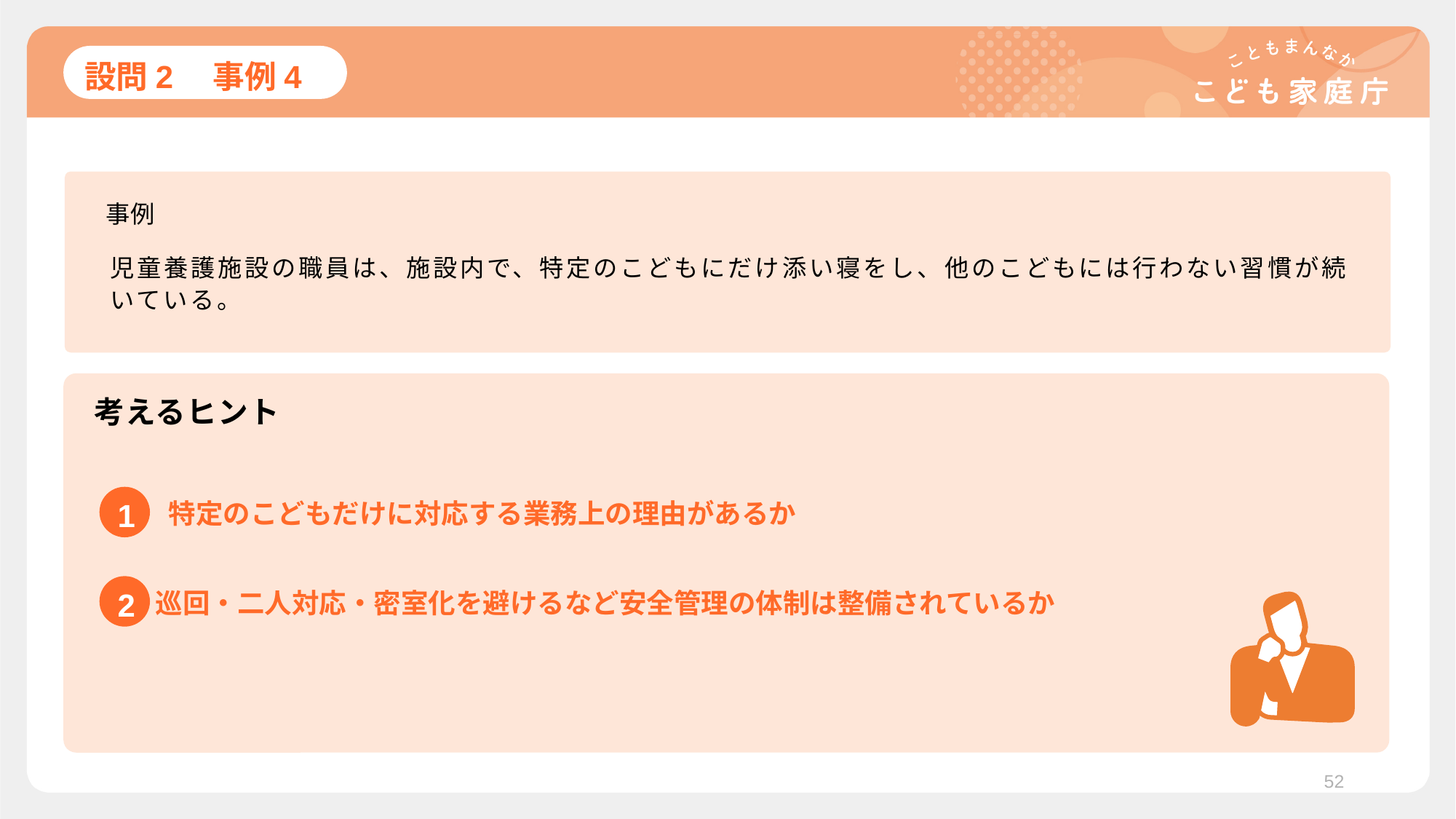

# 設問2　事例4

事例
児童養護施設の職員は、施設内で、特定のこどもにだけ添い寝をし、他のこどもには行わない習慣が続いている。

考えるヒント
1
特定のこどもだけに対応する業務上の理由があるか
2
巡回・二人対応・密室化を避けるなど安全管理の体制は整備されているか

52